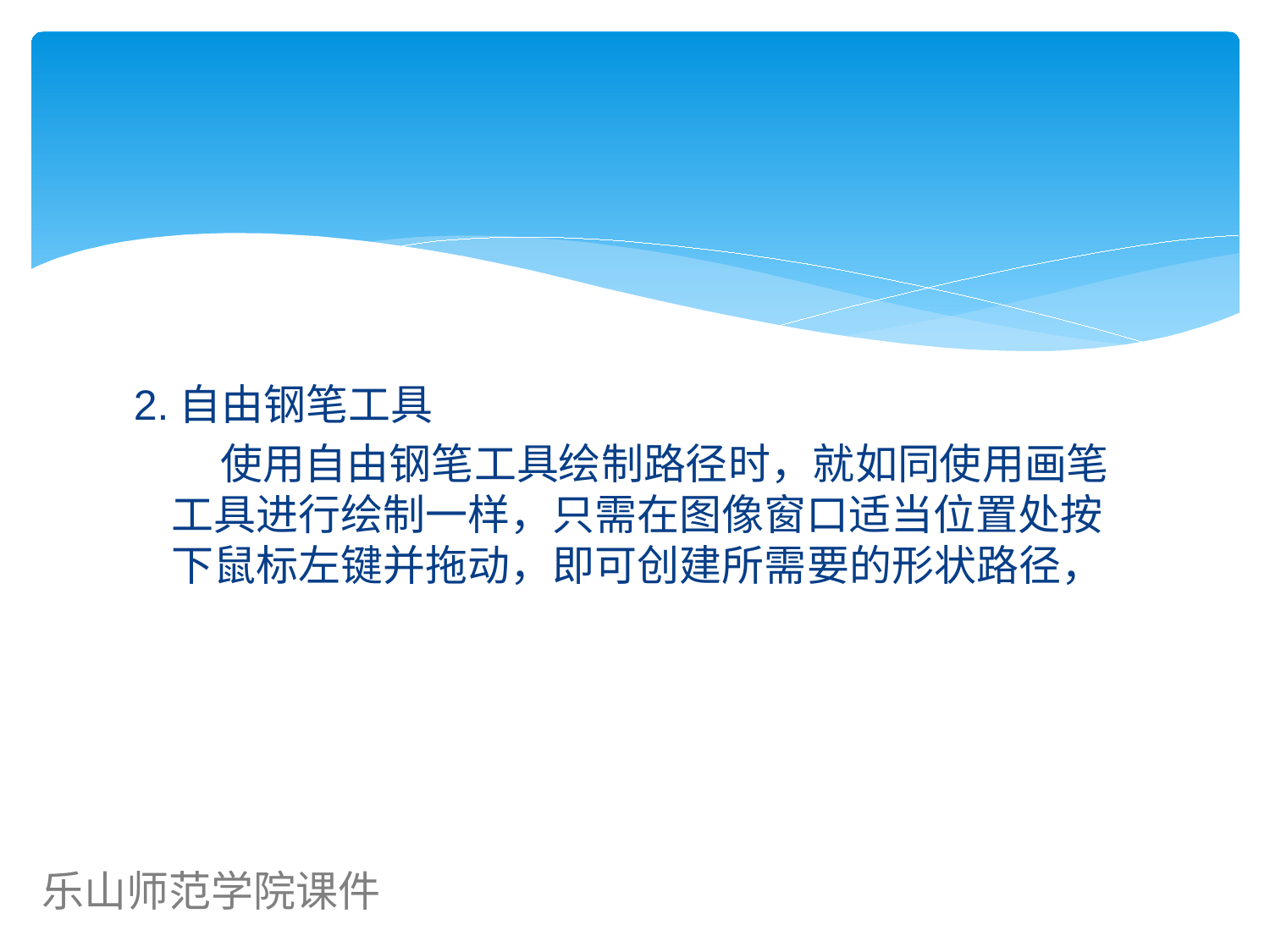

#
2.自由钢笔工具
        使用自由钢笔工具绘制路径时，就如同使用画笔工具进行绘制一样，只需在图像窗口适当位置处按下鼠标左键并拖动，即可创建所需要的形状路径，